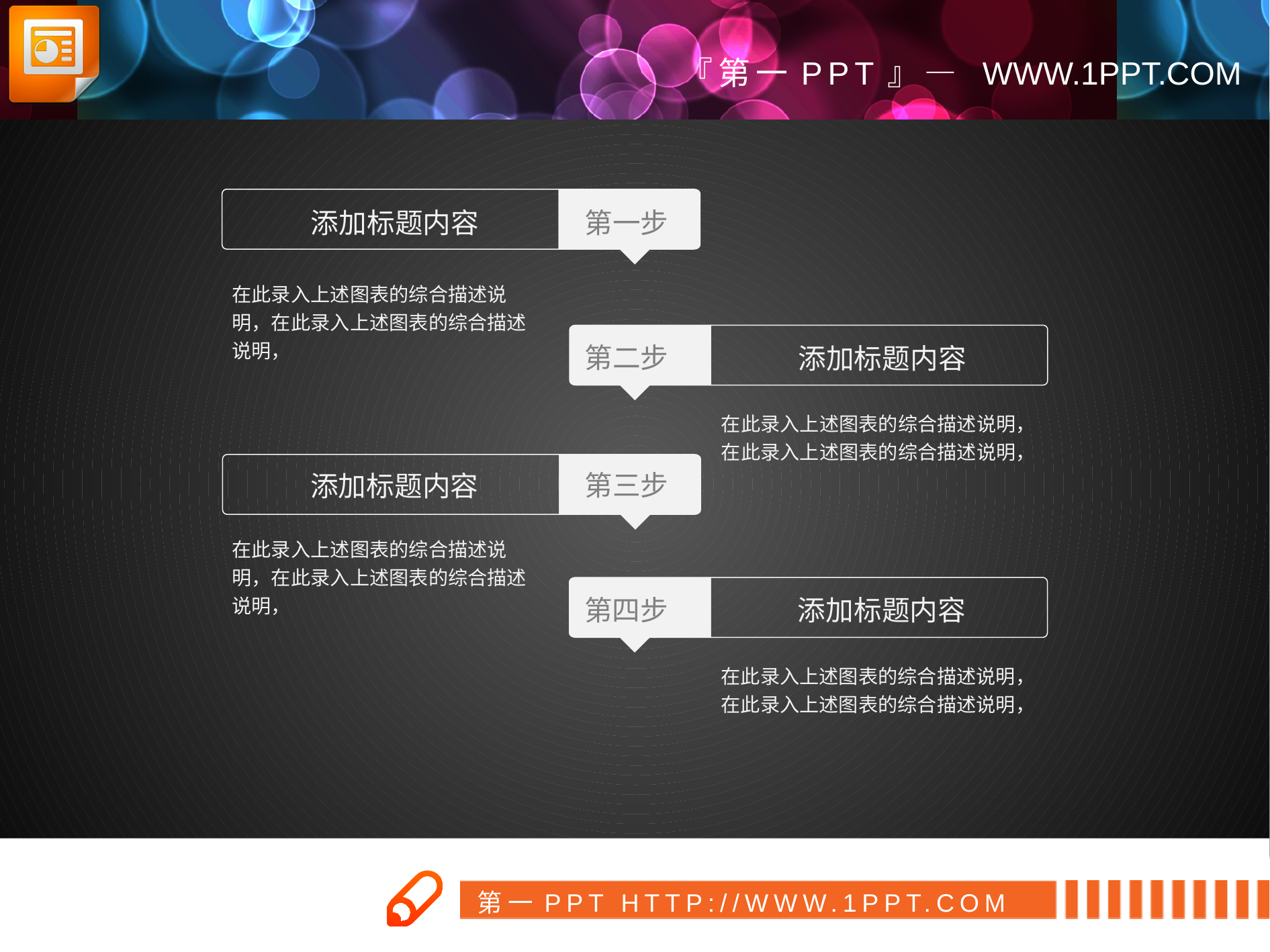

添加标题内容
第一步
在此录入上述图表的综合描述说明，在此录入上述图表的综合描述说明，

第二步
添加标题内容
在此录入上述图表的综合描述说明，在此录入上述图表的综合描述说明，

第三步
添加标题内容
在此录入上述图表的综合描述说明，在此录入上述图表的综合描述说明，

第四步
添加标题内容
在此录入上述图表的综合描述说明，在此录入上述图表的综合描述说明，